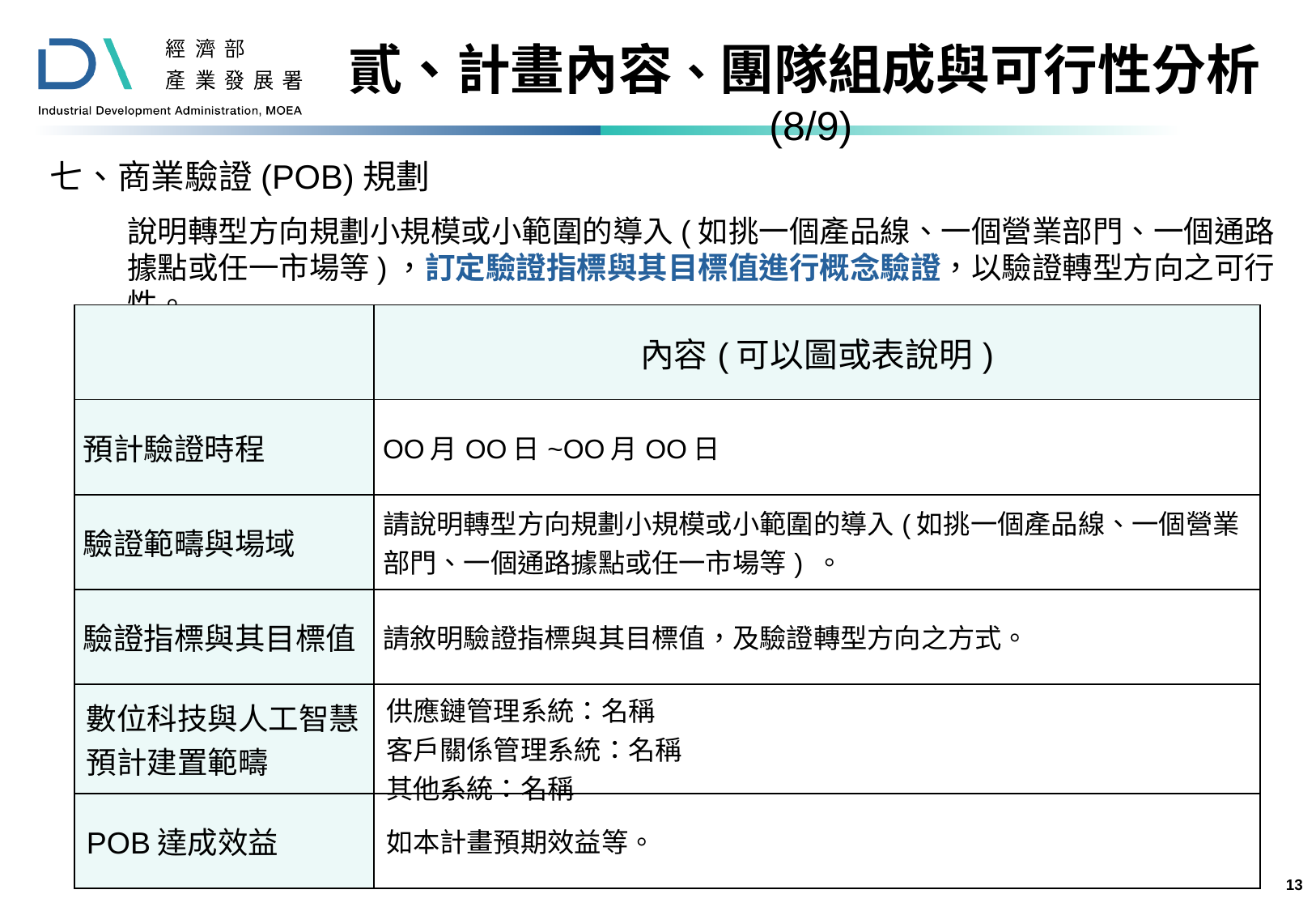

貳、計畫內容、團隊組成與可行性分析(8/9)
七、商業驗證(POB)規劃
說明轉型方向規劃小規模或小範圍的導入(如挑一個產品線、一個營業部門、一個通路據點或任一市場等)，訂定驗證指標與其目標值進行概念驗證，以驗證轉型方向之可行性。
|  | 內容(可以圖或表說明) |
| --- | --- |
| 預計驗證時程 | OO月OO日~OO月OO日 |
| 驗證範疇與場域 | 請說明轉型方向規劃小規模或小範圍的導入(如挑一個產品線、一個營業部門、一個通路據點或任一市場等) 。 |
| 驗證指標與其目標值 | 請敘明驗證指標與其目標值，及驗證轉型方向之方式。 |
| 數位科技與人工智慧預計建置範疇 | 供應鏈管理系統：名稱 客戶關係管理系統：名稱 其他系統：名稱 |
| POB達成效益 | 如本計畫預期效益等。 |
13